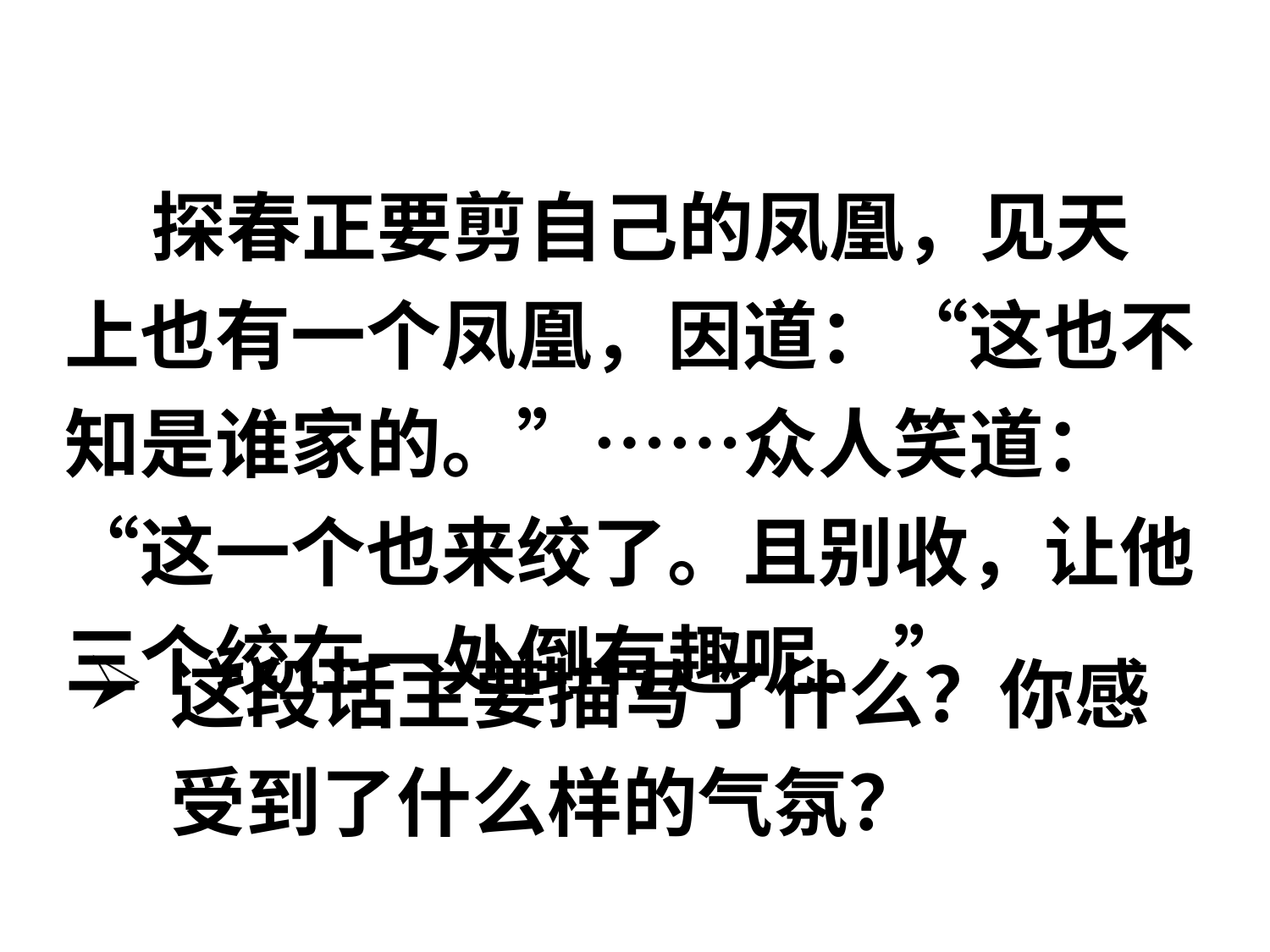

探春正要剪自己的凤凰，见天上也有一个凤凰，因道：“这也不知是谁家的。”……众人笑道：“这一个也来绞了。且别收，让他三个绞在一处倒有趣呢。”
这段话主要描写了什么？你感受到了什么样的气氛？